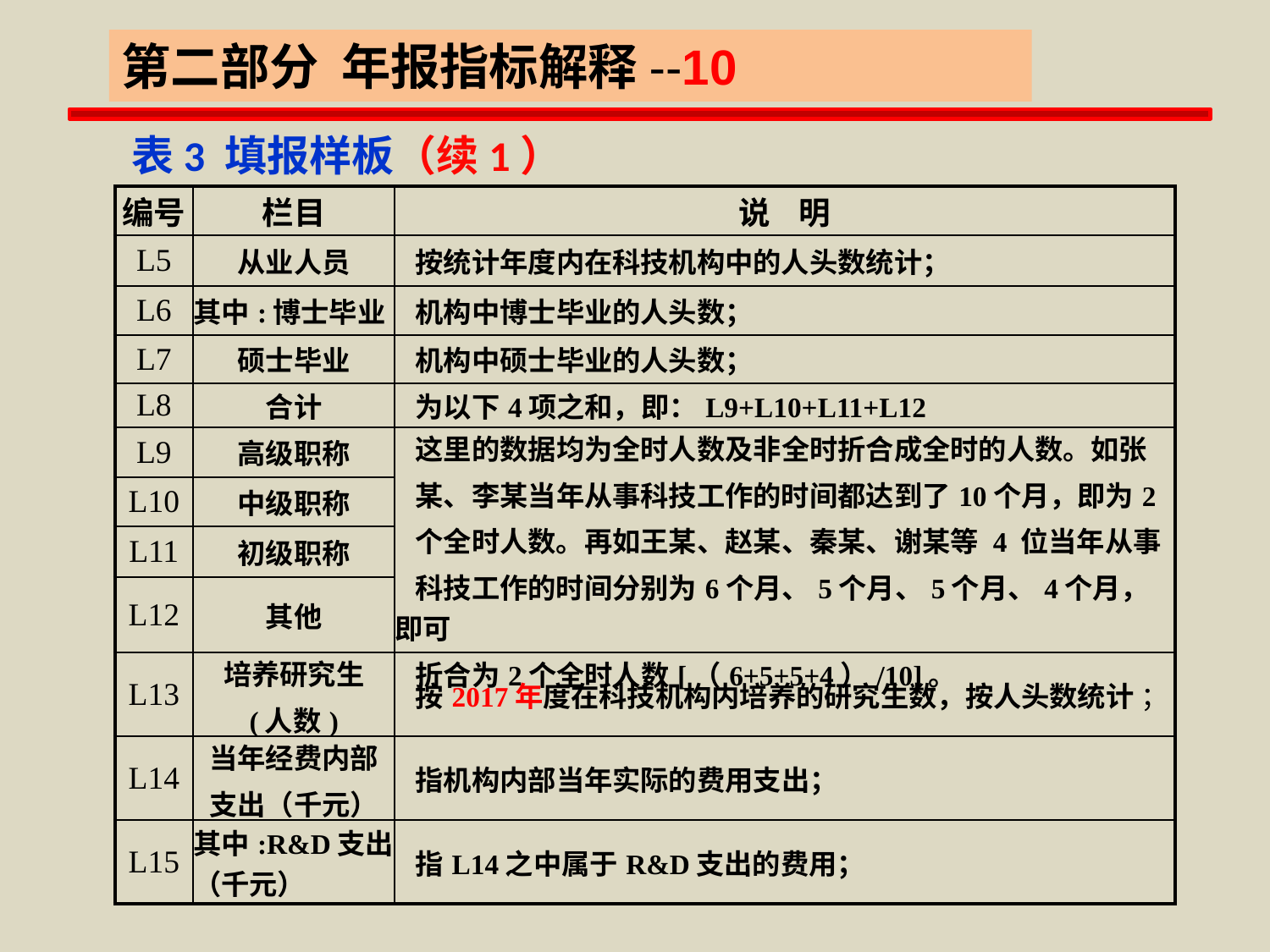

第二部分  年报指标解释--10

  表3 填报样板（续1）
| 编号 | 栏目 | 说 明 |
| --- | --- | --- |
| L5 | 从业人员 | 按统计年度内在科技机构中的人头数统计； |
| L6 | 其中:博士毕业 | 机构中博士毕业的人头数； |
| L7 | 硕士毕业 | 机构中硕士毕业的人头数； |
| L8 | 合计 | 为以下4项之和，即：L9+L10+L11+L12 |
| L9 | 高级职称 | 这里的数据均为全时人数及非全时折合成全时的人数。如张 某、李某当年从事科技工作的时间都达到了10个月，即为2 个全时人数。再如王某、赵某、秦某、谢某等 4 位当年从事 科技工作的时间分别为6个月、5个月、5个月、4个月，即可 折合为2个全时人数[（6+5+5+4）/10]。 |
| L10 | 中级职称 |  |
| L11 | 初级职称 |  |
| L12 | 其他 |  |
| L13 | 培养研究生 (人数) | 按2017年度在科技机构内培养的研究生数，按人头数统计 ； |
| L14 | 当年经费内部 支出（千元） | 指机构内部当年实际的费用支出； |
| L15 | 其中:R&D支出（千元） | 指L14之中属于R&D支出的费用； |